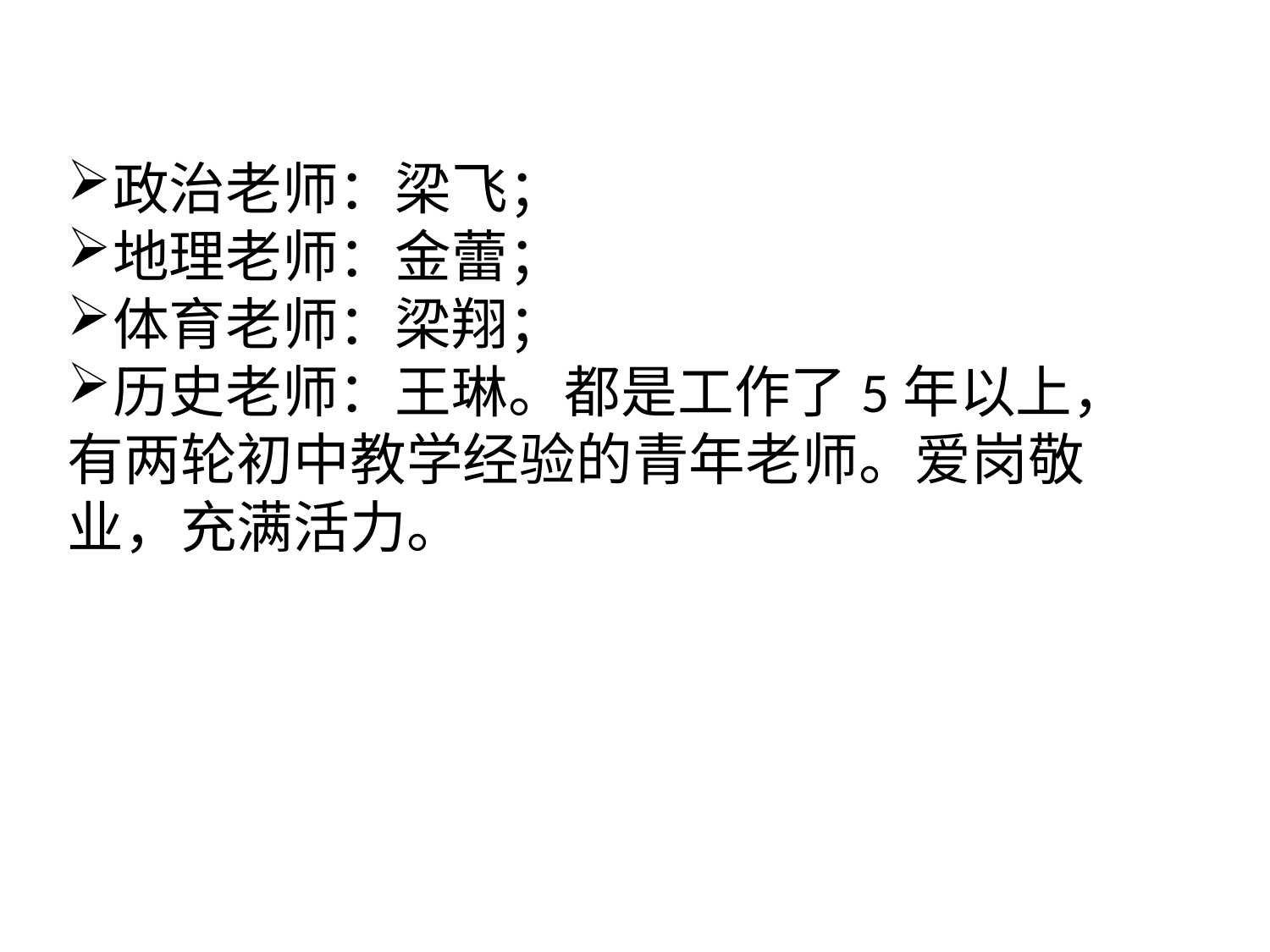

政治老师：梁飞；
地理老师：金蕾；
体育老师：梁翔；
历史老师：王琳。都是工作了5年以上，有两轮初中教学经验的青年老师。爱岗敬业，充满活力。